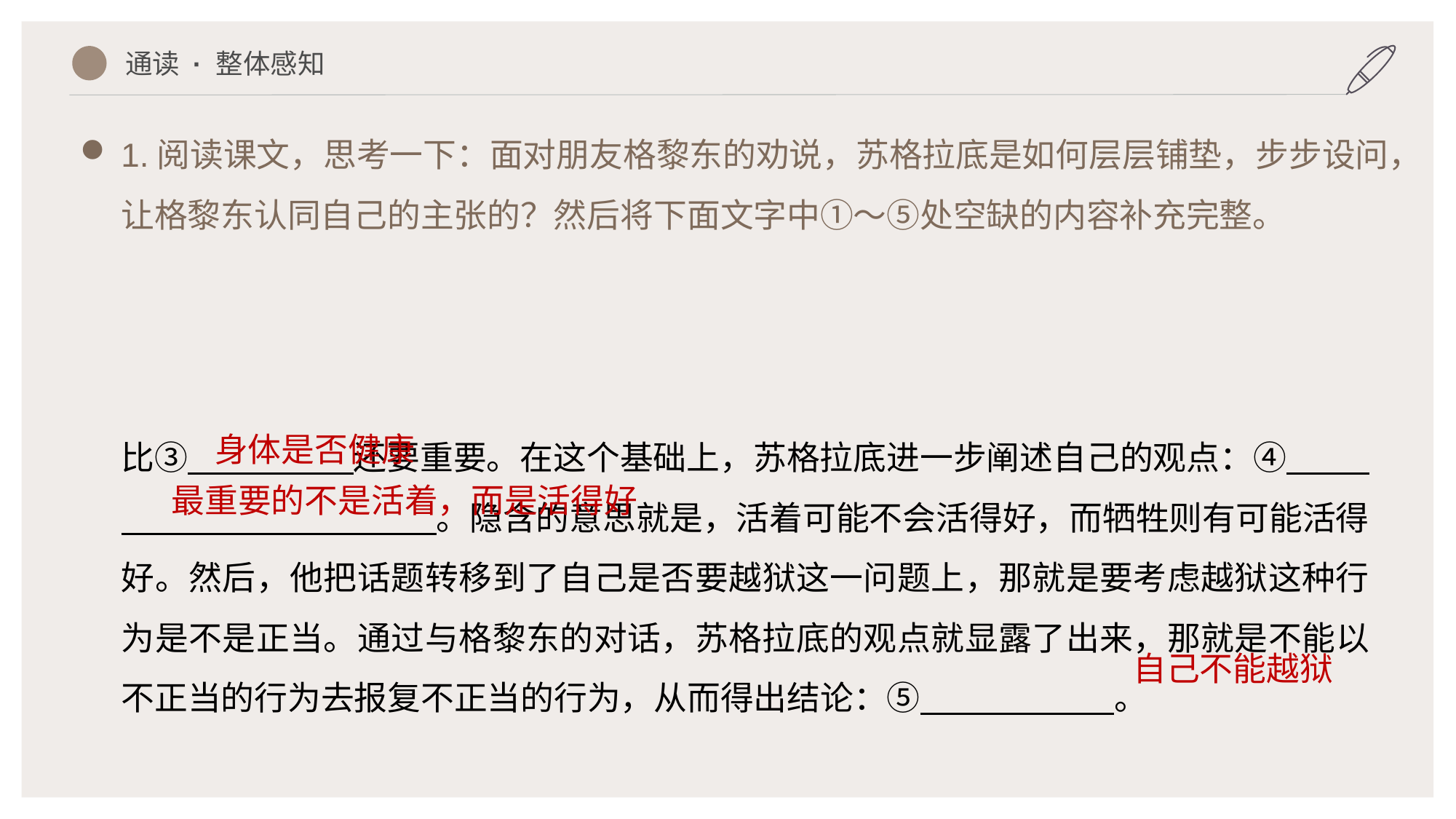

通读 · 整体感知

1.阅读课文，思考一下：面对朋友格黎东的劝说，苏格拉底是如何层层铺垫，步步设问，让格黎东认同自己的主张的？然后将下面文字中①～⑤处空缺的内容补充完整。
比③                      还要重要。在这个基础上，苏格拉底进一步阐述自己的观点：④                                                      。隐含的意思就是，活着可能不会活得好，而牺牲则有可能活得好。然后，他把话题转移到了自己是否要越狱这一问题上，那就是要考虑越狱这种行为是不是正当。通过与格黎东的对话，苏格拉底的观点就显露了出来，那就是不能以不正当的行为去报复不正当的行为，从而得出结论：⑤                          。
身体是否健康
最重要的不是活着，而是活得好
自己不能越狱